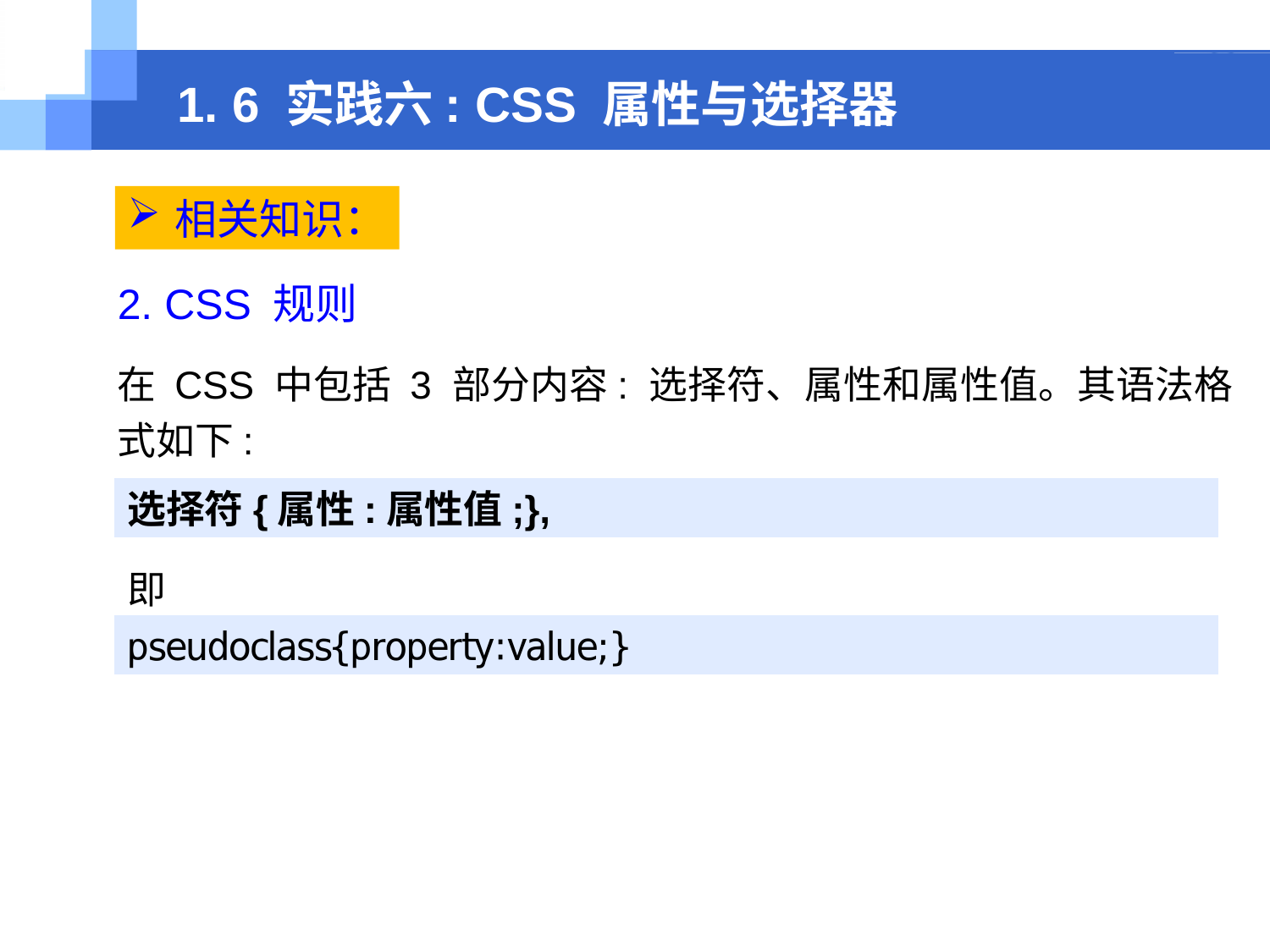

1. 6 实践六: CSS 属性与选择器
相关知识：
2. CSS 规则
在 CSS 中包括 3 部分内容: 选择符、属性和属性值。其语法格式如下:

选择符{属性:属性值;},
即
pseudoclass{property:value;}